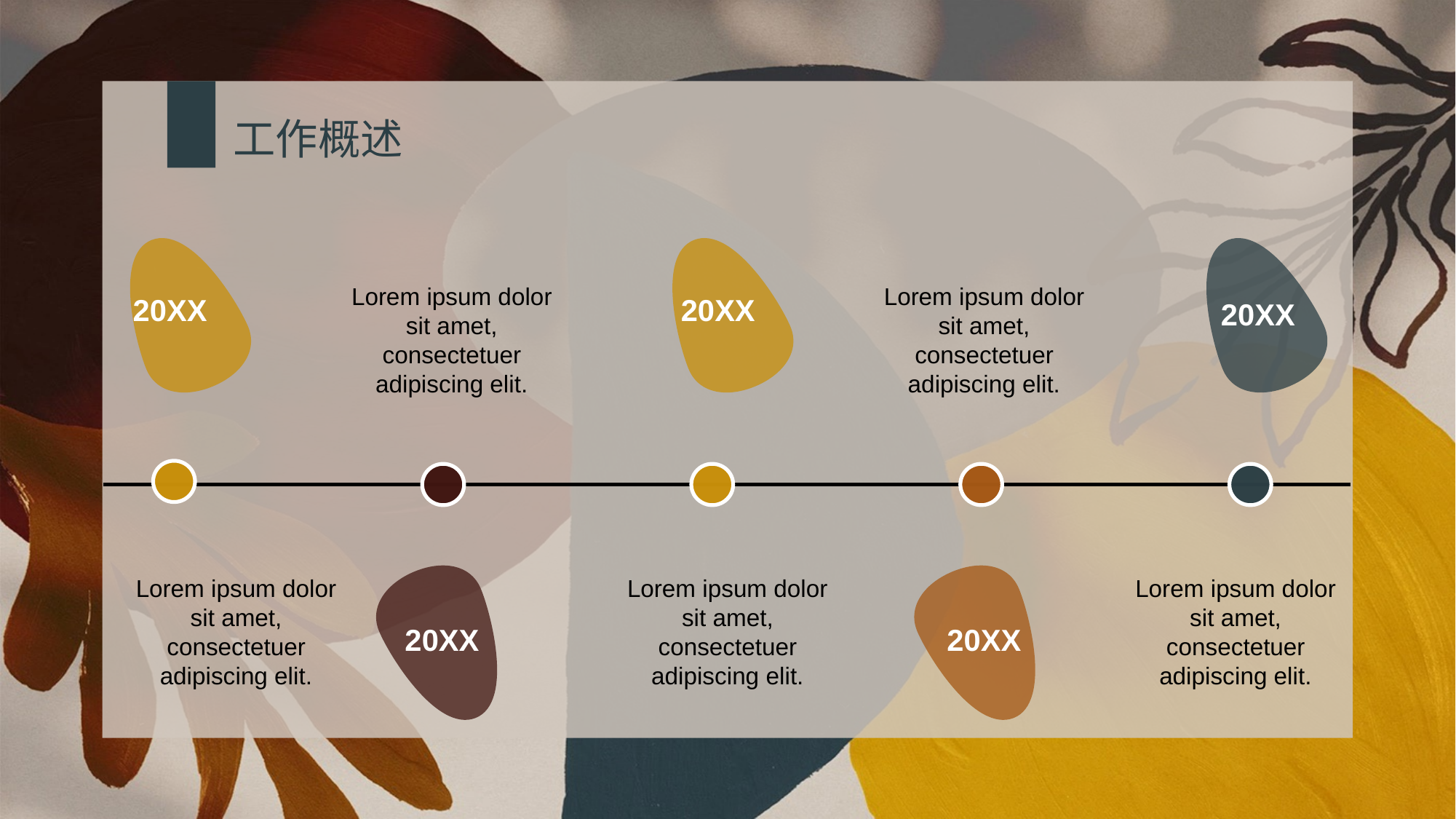

工作概述
Lorem ipsum dolor sit amet, consectetuer adipiscing elit.

Lorem ipsum dolor sit amet, consectetuer adipiscing elit.

20XX
20XX
20XX
Lorem ipsum dolor sit amet, consectetuer adipiscing elit.

Lorem ipsum dolor sit amet, consectetuer adipiscing elit.

Lorem ipsum dolor sit amet, consectetuer adipiscing elit.

20XX
20XX